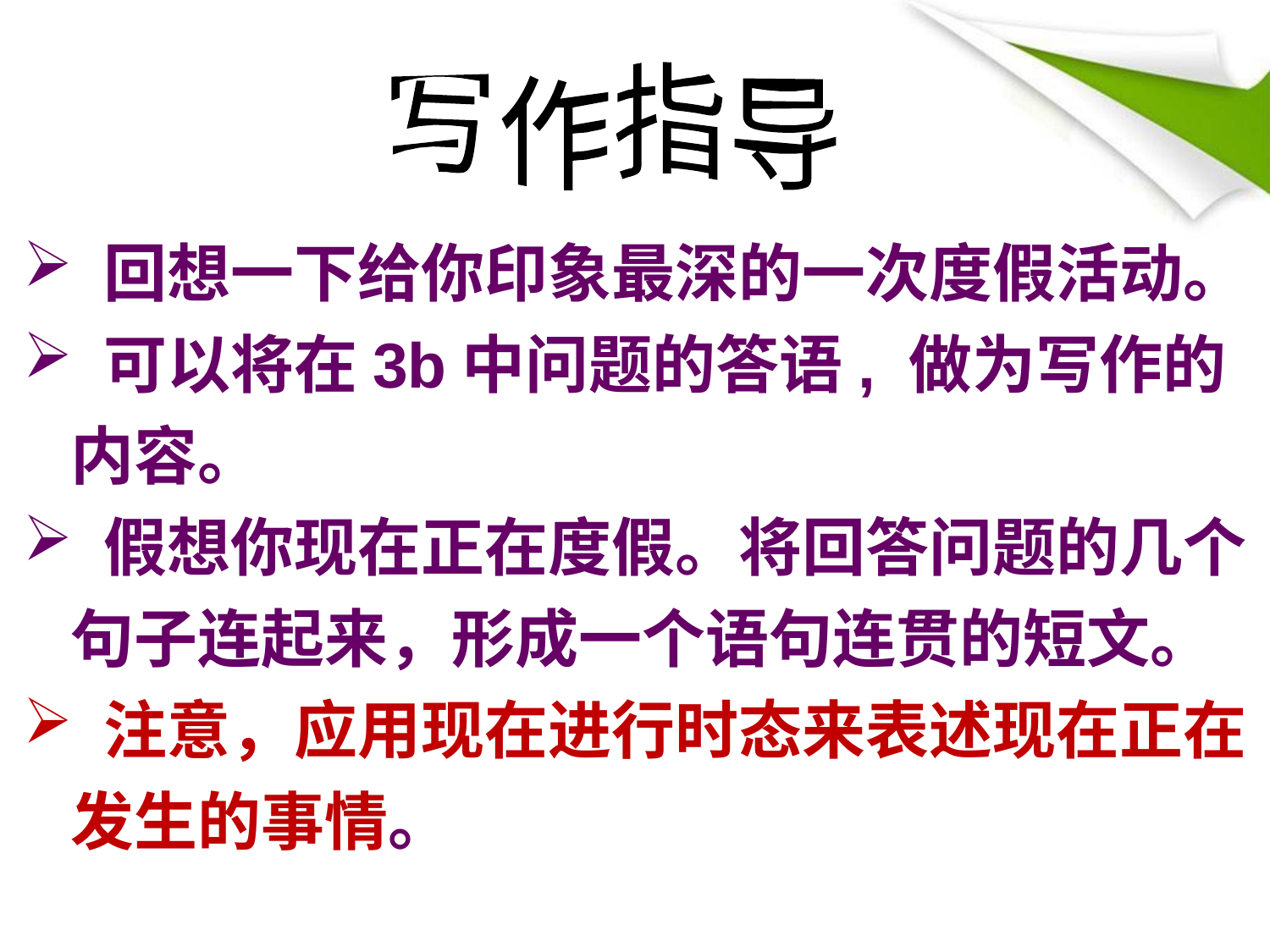

写作指导
 回想一下给你印象最深的一次度假活动。
 可以将在3b中问题的答语, 做为写作的内容。
 假想你现在正在度假。将回答问题的几个句子连起来，形成一个语句连贯的短文。
 注意，应用现在进行时态来表述现在正在发生的事情。